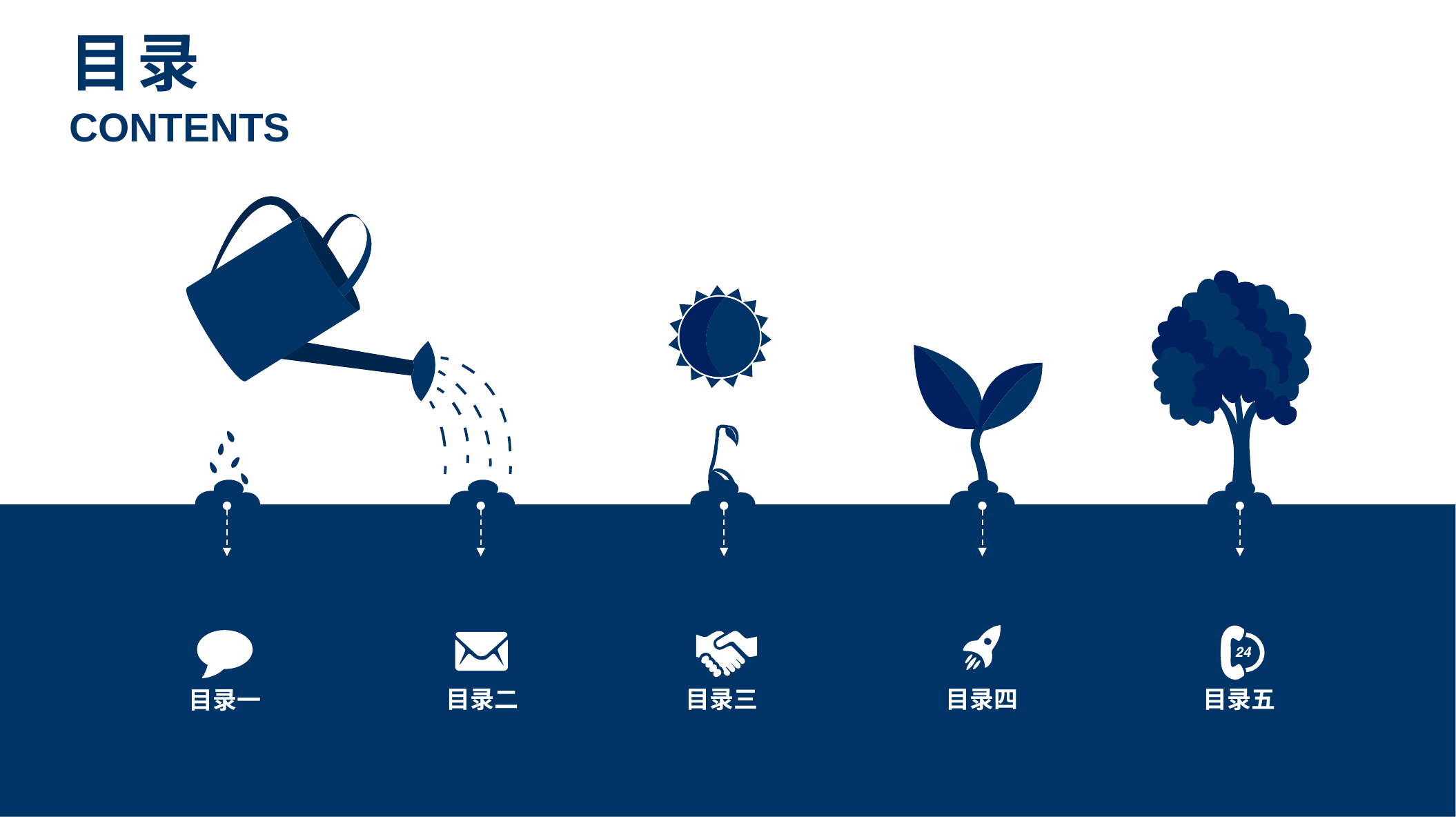

目录
CONTENTS

目录二
目录三
目录四
目录五
目录一